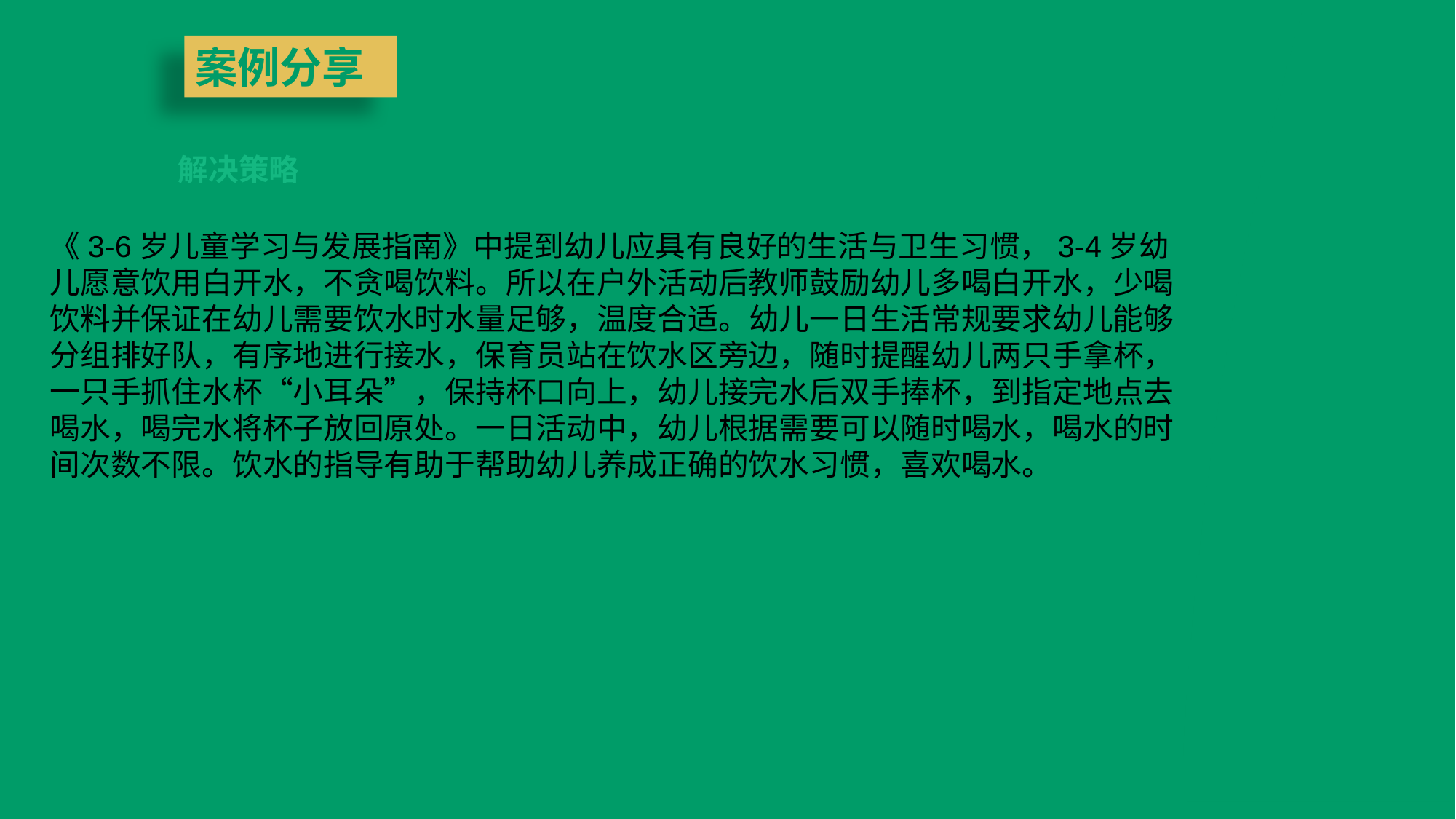

案例分享
解决策略

《3-6岁儿童学习与发展指南》中提到幼儿应具有良好的生活与卫生习惯，3-4岁幼儿愿意饮用白开水，不贪喝饮料。所以在户外活动后教师鼓励幼儿多喝白开水，少喝饮料并保证在幼儿需要饮水时水量足够，温度合适。幼儿一日生活常规要求幼儿能够分组排好队，有序地进行接水，保育员站在饮水区旁边，随时提醒幼儿两只手拿杯，一只手抓住水杯“小耳朵”，保持杯口向上，幼儿接完水后双手捧杯，到指定地点去喝水，喝完水将杯子放回原处。一日活动中，幼儿根据需要可以随时喝水，喝水的时间次数不限。饮水的指导有助于帮助幼儿养成正确的饮水习惯，喜欢喝水。

INDUCTION TRAINING